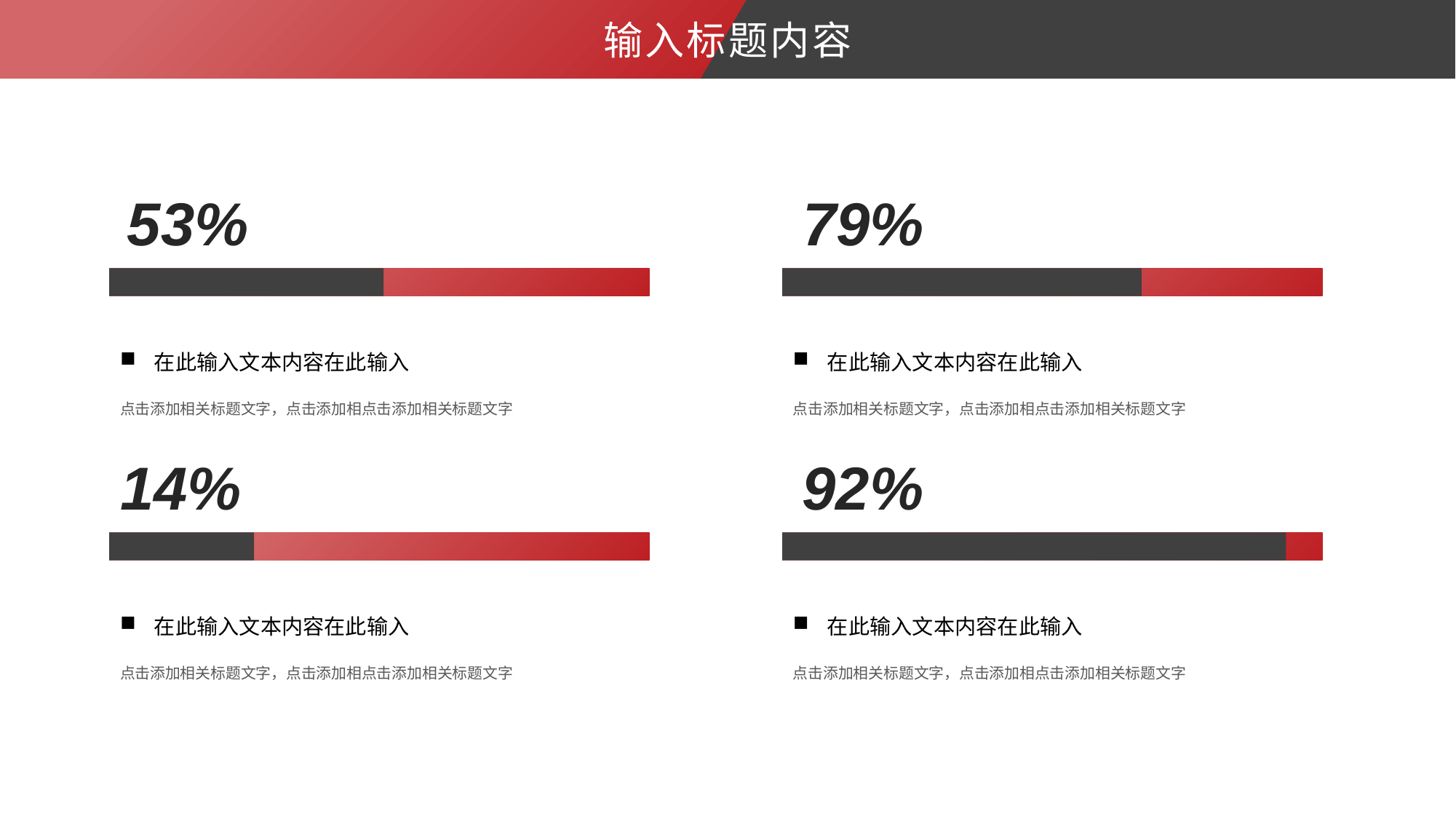

输入标题内容
53%

在此输入文本内容在此输入
点击添加相关标题文字，点击添加相点击添加相关标题文字
79%

在此输入文本内容在此输入
点击添加相关标题文字，点击添加相点击添加相关标题文字
14%

在此输入文本内容在此输入
点击添加相关标题文字，点击添加相点击添加相关标题文字
92%

在此输入文本内容在此输入
点击添加相关标题文字，点击添加相点击添加相关标题文字